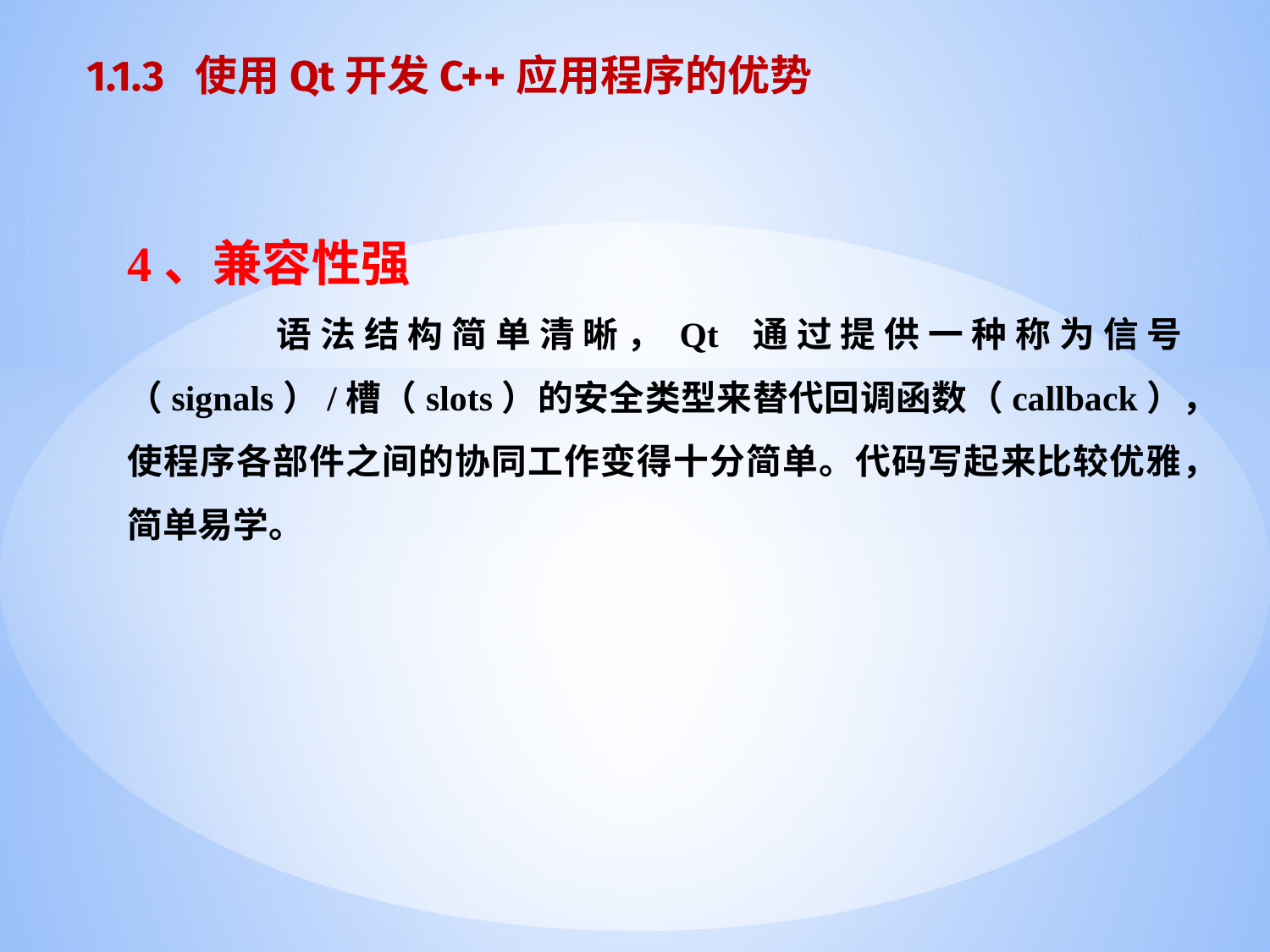

1.1.3  使用Qt开发C++应用程序的优势
4、兼容性强
        语法结构简单清晰，Qt 通过提供一种称为信号（signals）/槽（slots）的安全类型来替代回调函数（callback），使程序各部件之间的协同工作变得十分简单。代码写起来比较优雅，简单易学。